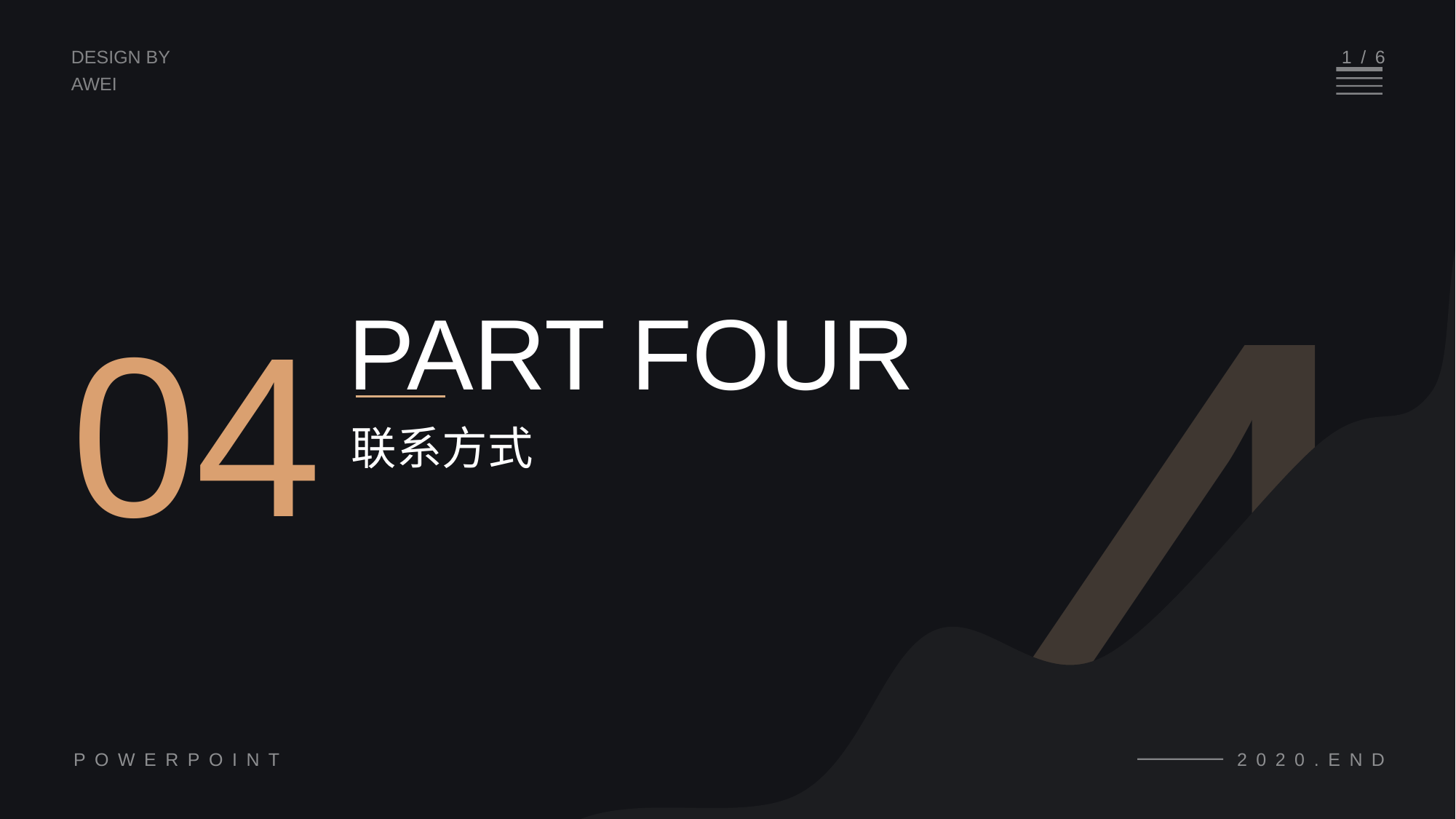

4
1/6

DESIGN BY
AWEI

04

PART FOUR
联系方式
POWERPOINT
2020.END